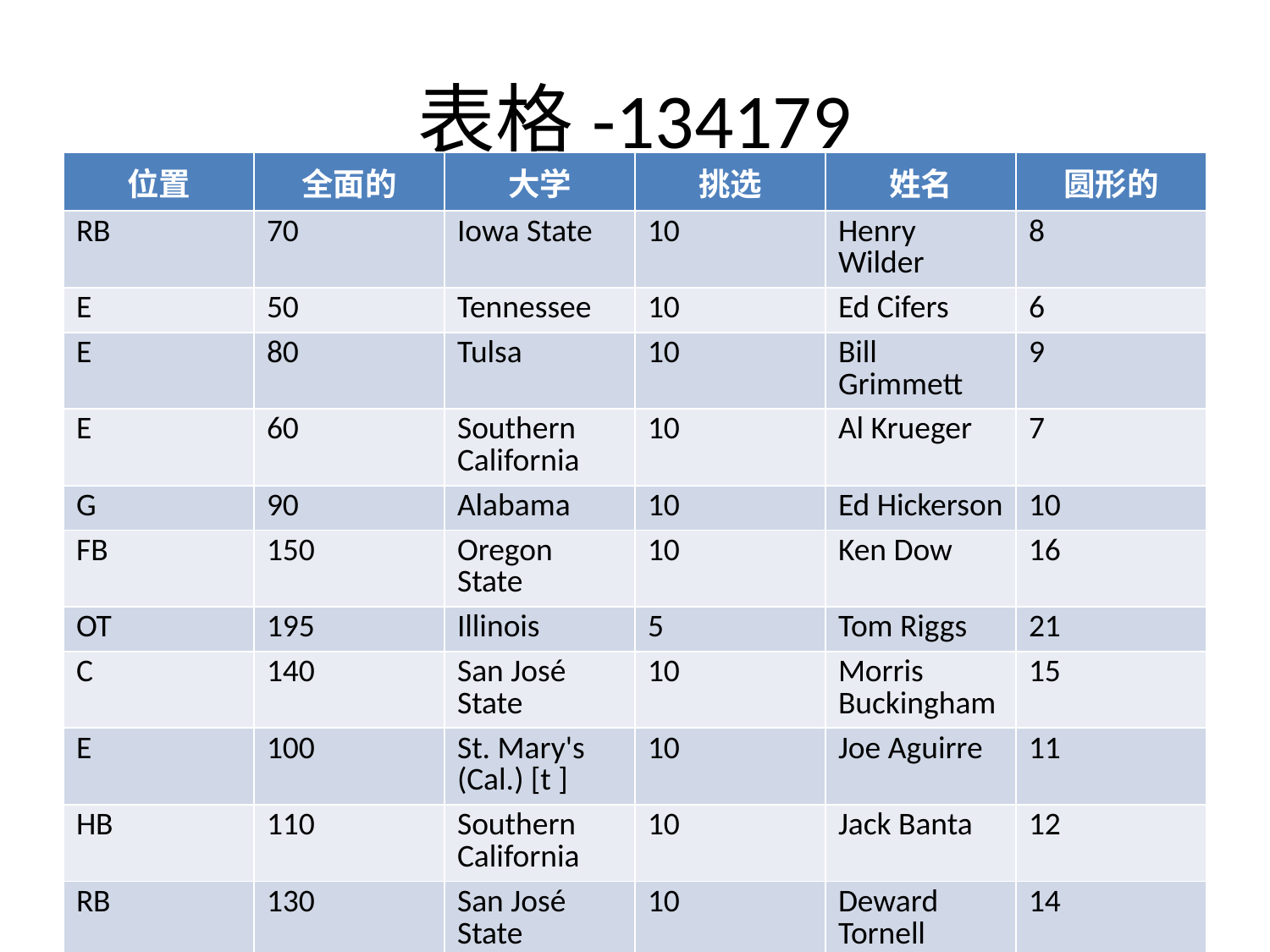

# 表格-134179
| 位置 | 全面的 | 大学 | 挑选 | 姓名 | 圆形的 |
| --- | --- | --- | --- | --- | --- |
| RB | 70 | Iowa State | 10 | Henry Wilder | 8 |
| E | 50 | Tennessee | 10 | Ed Cifers | 6 |
| E | 80 | Tulsa | 10 | Bill Grimmett | 9 |
| E | 60 | Southern California | 10 | Al Krueger | 7 |
| G | 90 | Alabama | 10 | Ed Hickerson | 10 |
| FB | 150 | Oregon State | 10 | Ken Dow | 16 |
| OT | 195 | Illinois | 5 | Tom Riggs | 21 |
| C | 140 | San José State | 10 | Morris Buckingham | 15 |
| E | 100 | St. Mary's (Cal.) [t ] | 10 | Joe Aguirre | 11 |
| HB | 110 | Southern California | 10 | Jack Banta | 12 |
| RB | 130 | San José State | 10 | Deward Tornell | 14 |
| OT | 120 | Arizona | 10 | Roy Conn | 13 |
| OT | 25 | Alabama | 10 | Fred Davis | 3 |
| E | 160 | Michigan State | 10 | Stan McRae | 17 号 |
| E | 190 | Vanderbilt | 10 | Ed Hiestand | 20 |
| RB | 10 | Michigan | 10 | Forest Evashevski | 1 |
| OT | 180 | Georgetown | 10 | Earl Fullilove | 19 |
| HB | 200 | Tulsa | 5 | Lee Gentry | 22 |
| OT | 40 | Oregon | 10 | Jim Stuart | 5 |
| FB | 170 | Holy Cross | 10 | Joe Osmanski | 18 |